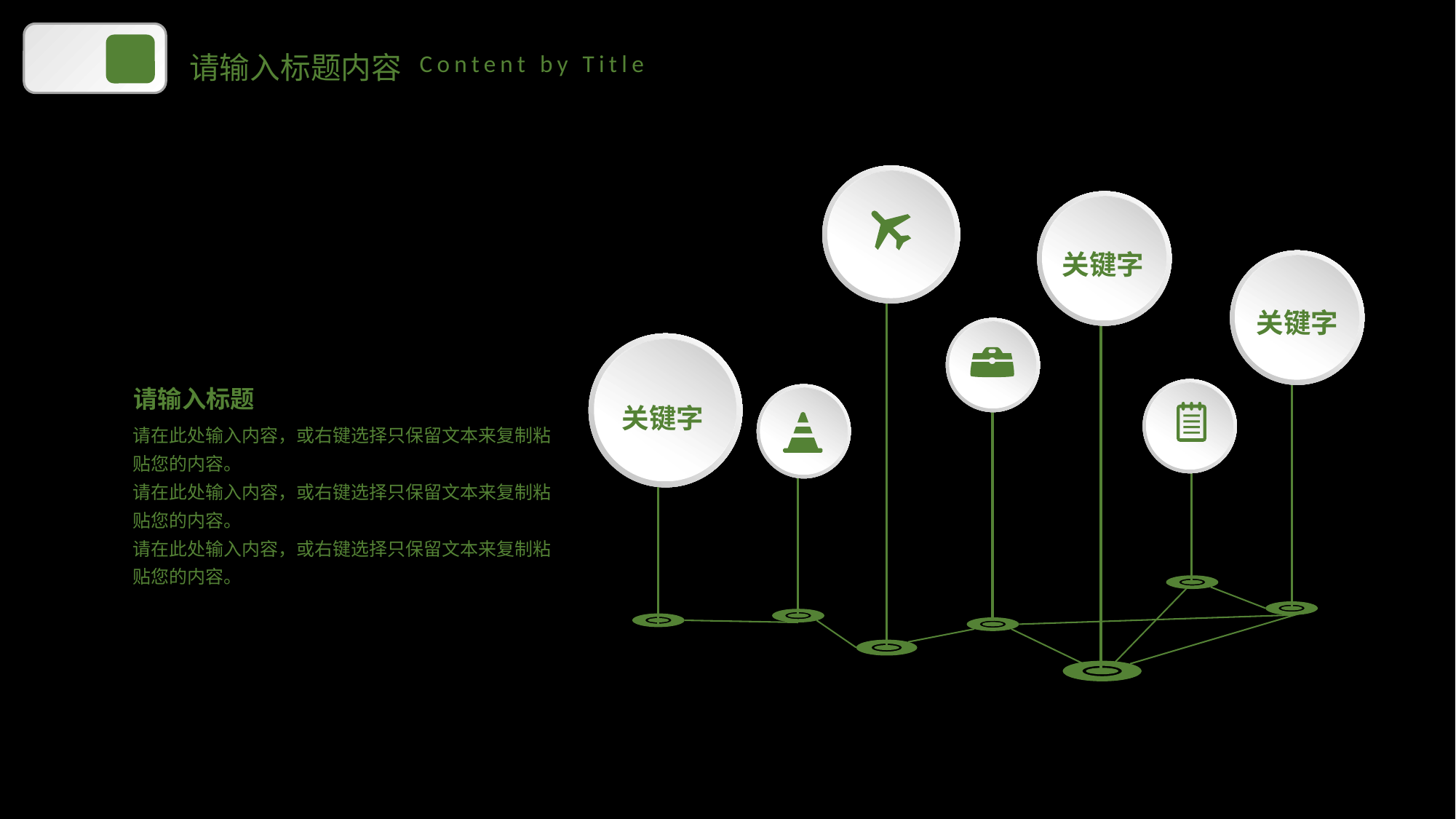

请输入标题内容
Content by Title

关键字

关键字

关键字
请输入标题

请在此处输入内容，或右键选择只保留文本来复制粘贴您的内容。
请在此处输入内容，或右键选择只保留文本来复制粘贴您的内容。
请在此处输入内容，或右键选择只保留文本来复制粘贴您的内容。